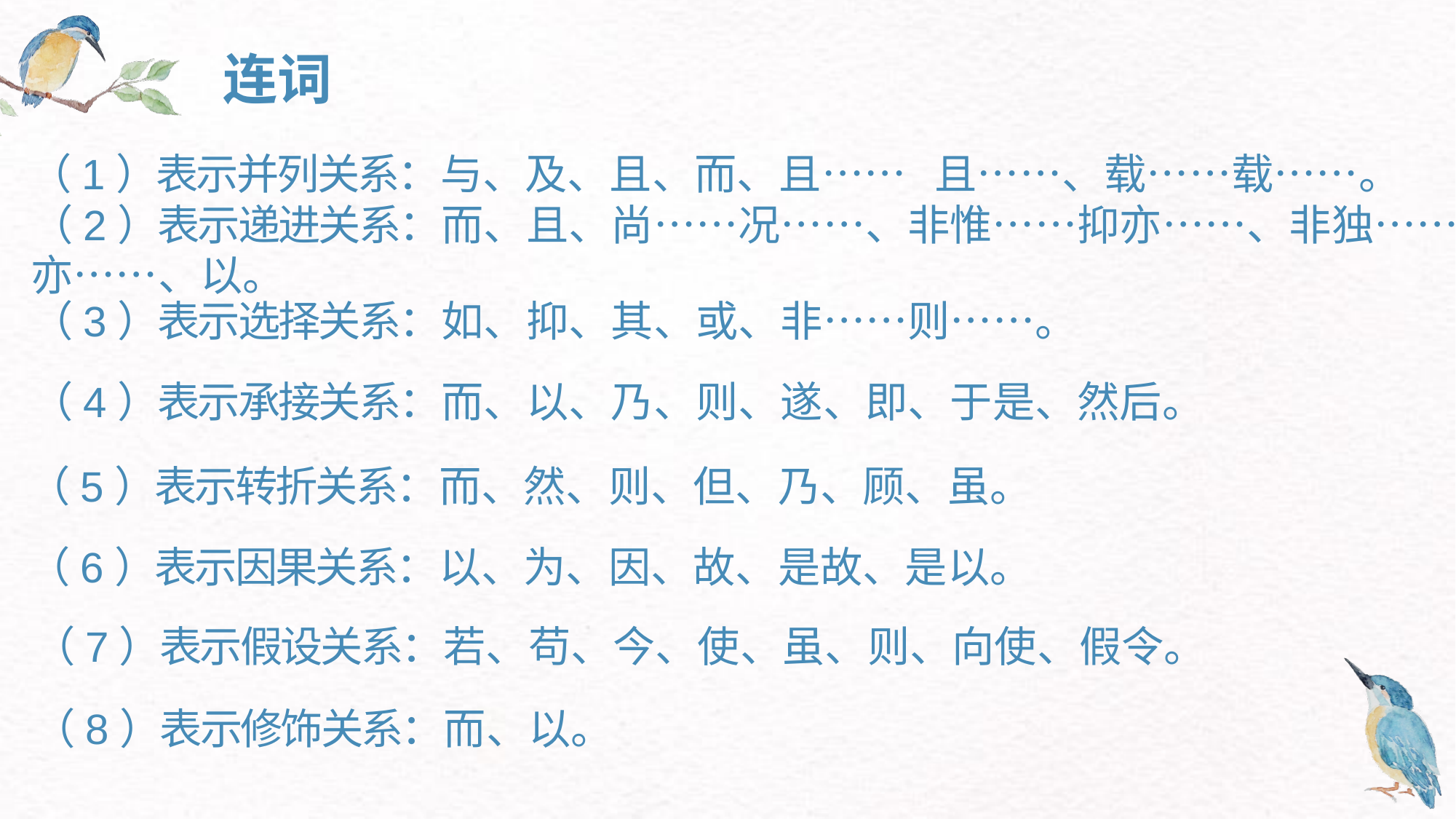

连词
（1）表示并列关系：与、及、且、而、且……   且……、载……载……。
（2）表示递进关系：而、且、尚……况……、非惟……抑亦……、非独……亦……、以。
（3）表示选择关系：如、抑、其、或、非……则……。
（4）表示承接关系：而、以、乃、则、遂、即、于是、然后。
（5）表示转折关系：而、然、则、但、乃、顾、虽。
（6）表示因果关系：以、为、因、故、是故、是以。
（7）表示假设关系：若、苟、今、使、虽、则、向使、假令。
（8）表示修饰关系：而、以。